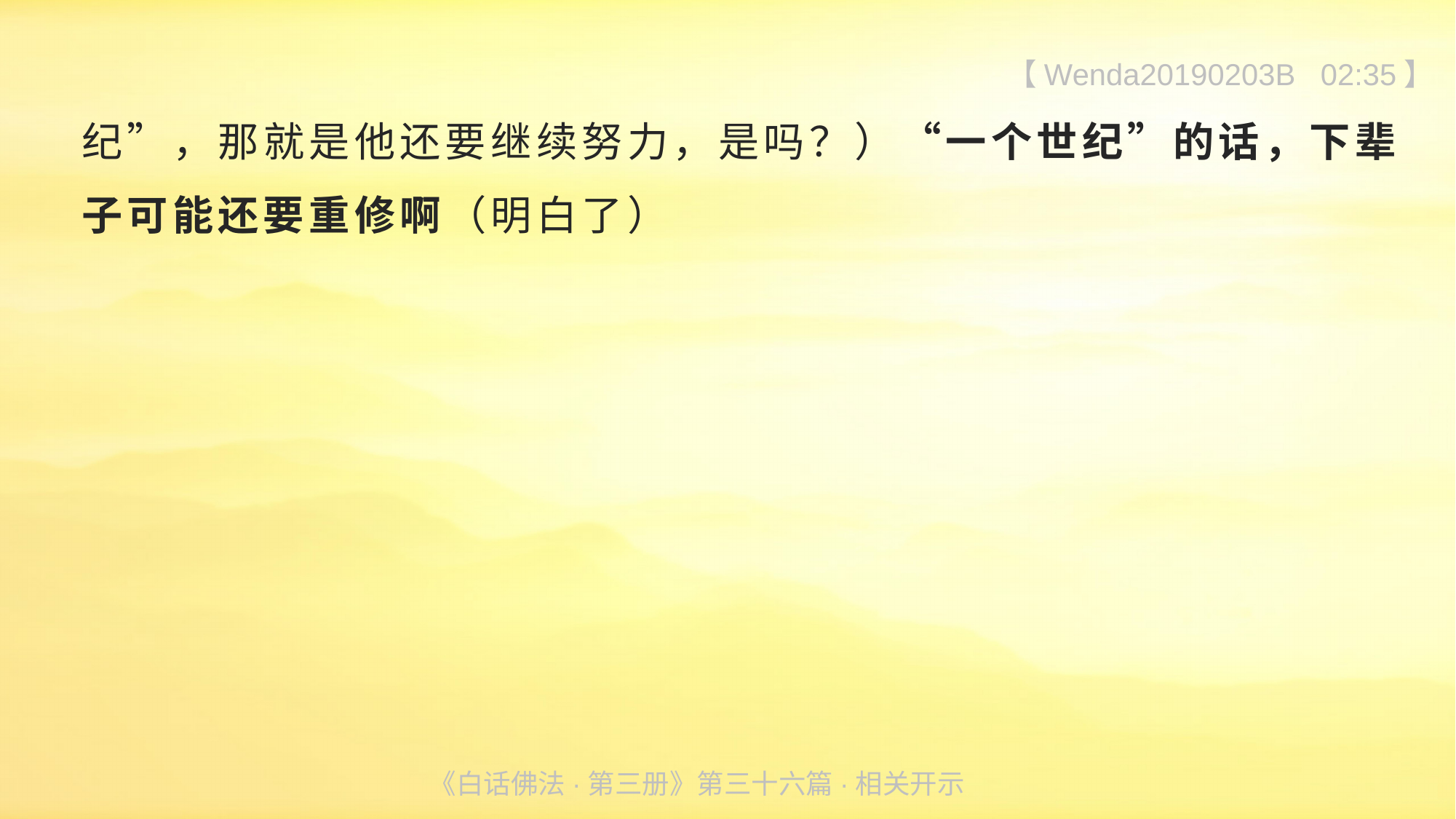

【Wenda20190203B   02:35】
纪”，那就是他还要继续努力，是吗？）“一个世纪”的话，下辈子可能还要重修啊（明白了）
《白话佛法·第三册》第三十六篇·相关开示